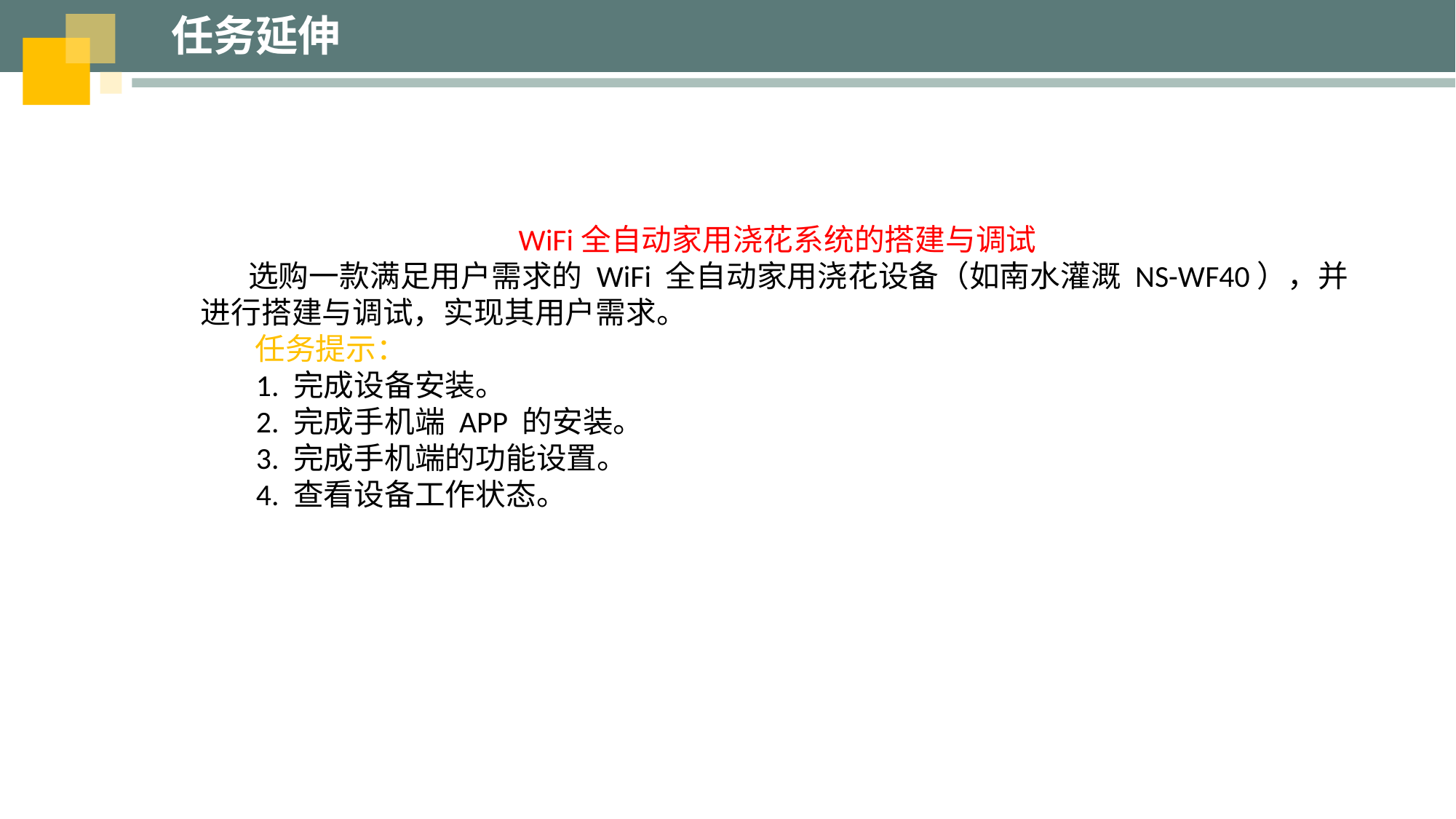

任务延伸

                                              WiFi全自动家用浇花系统的搭建与调试
      选购一款满足用户需求的 WiFi 全自动家用浇花设备（如南水灌溉 NS-WF40），并进行搭建与调试，实现其用户需求。
       任务提示：
        1. 完成设备安装。
        2. 完成手机端 APP 的安装。
        3. 完成手机端的功能设置。
        4. 查看设备工作状态。